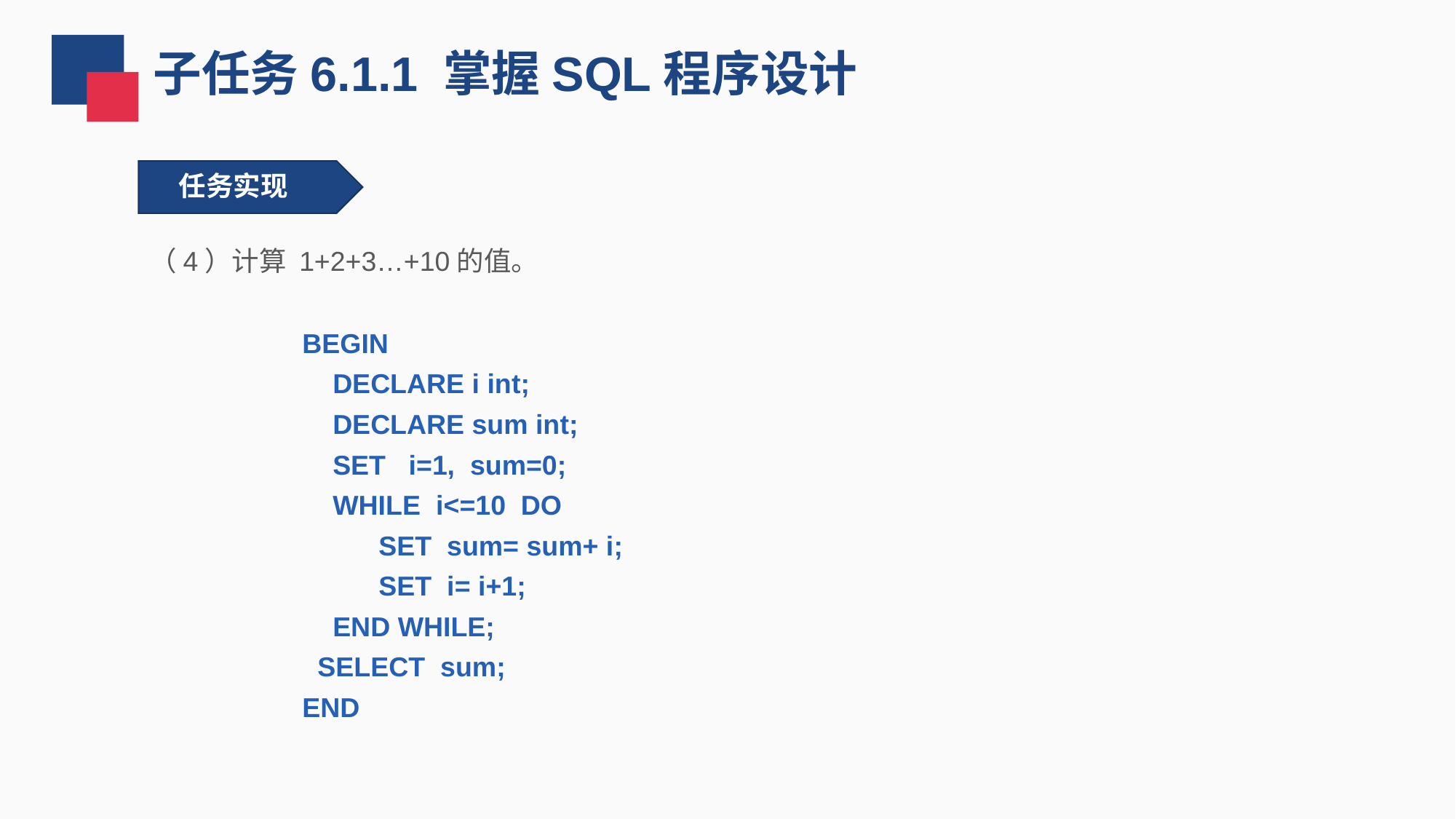

子任务6.1.1 掌握SQL程序设计

任务实现
（4）计算 1+2+3…+10的值。
BEGIN
    DECLARE i int;
    DECLARE sum int;
    SET   i=1,  sum=0;
    WHILE  i<=10  DO
          SET  sum= sum+ i;
          SET  i= i+1;
    END WHILE;
  SELECT  sum;
END